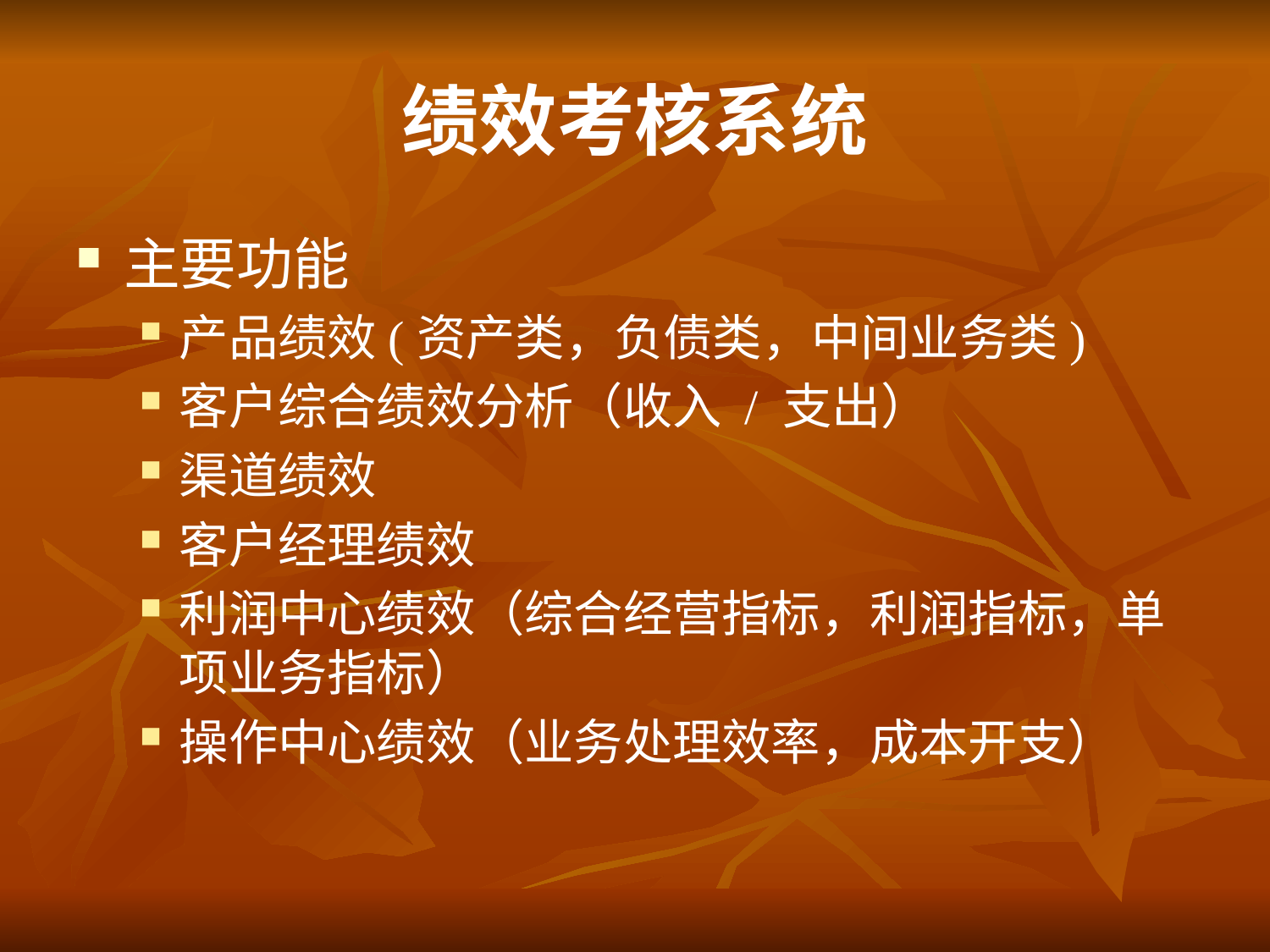

# 绩效考核系统
主要功能
产品绩效(资产类，负债类，中间业务类)
客户综合绩效分析（收入 / 支出）
渠道绩效
客户经理绩效
利润中心绩效（综合经营指标，利润指标，单项业务指标）
操作中心绩效（业务处理效率，成本开支）